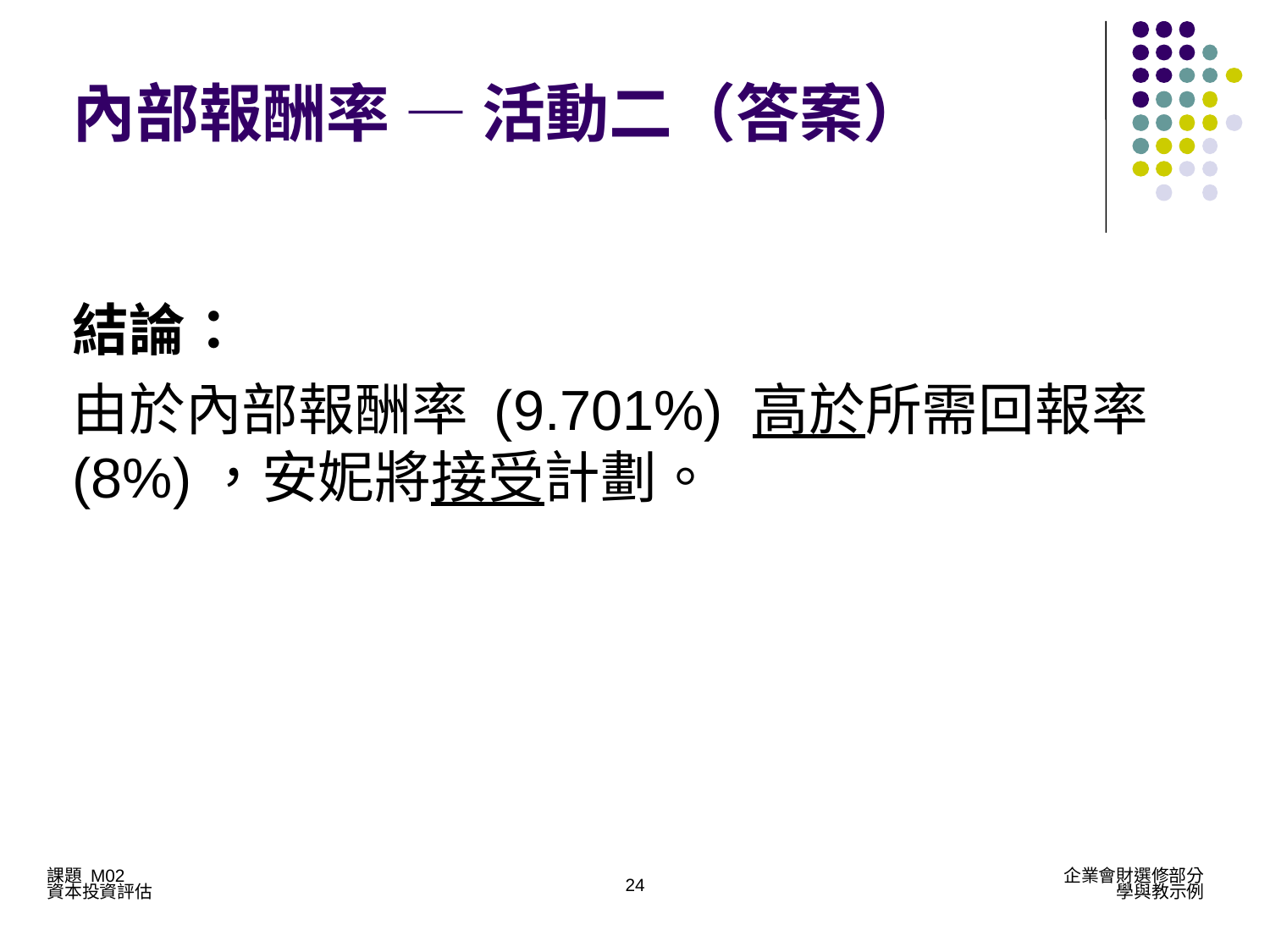

# 內部報酬率 — 活動二（答案）
結論：
由於內部報酬率 (9.701%) 高於所需回報率(8%)，安妮將接受計劃。

24